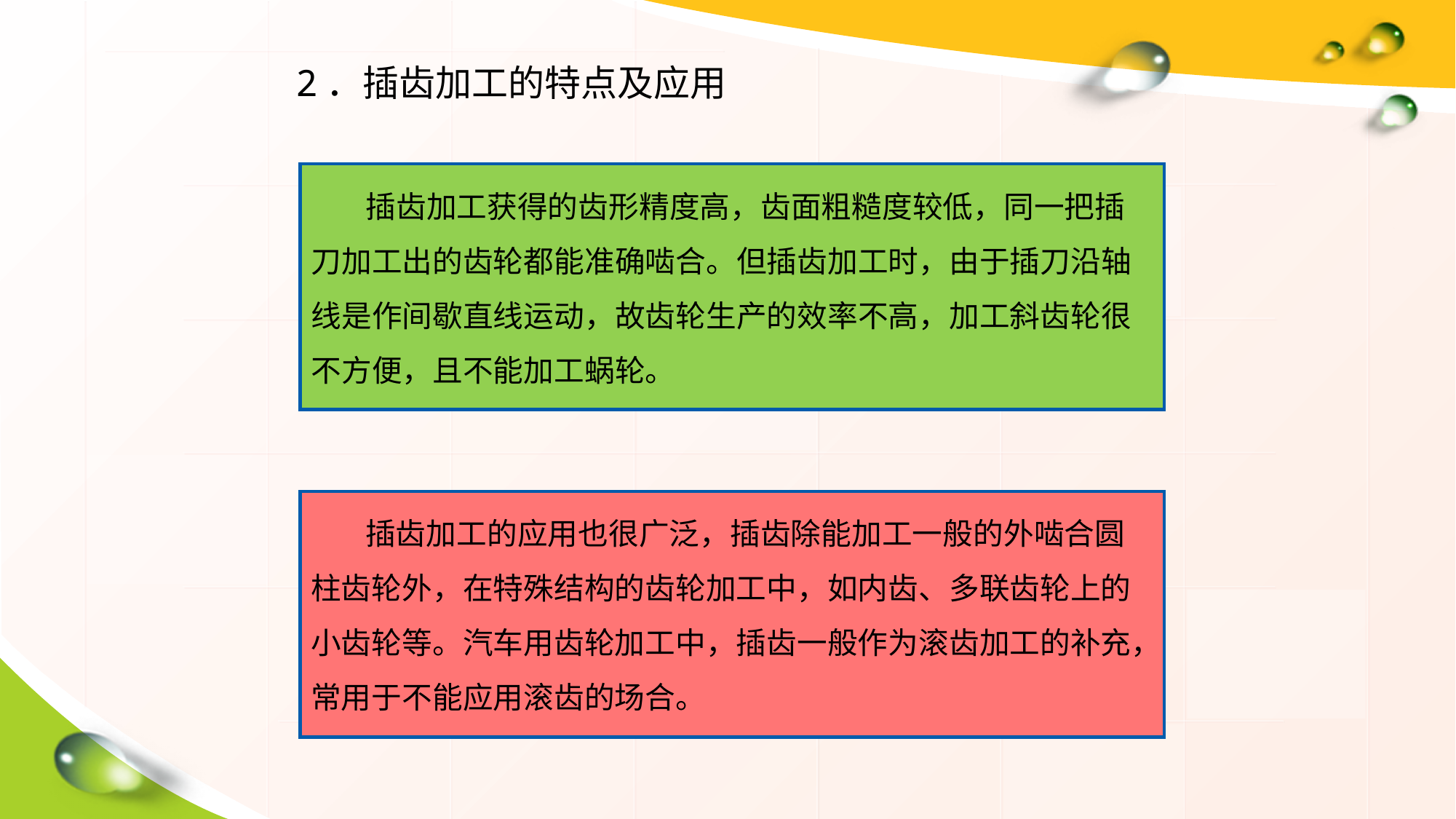

2．插齿加工的特点及应用

插齿加工获得的齿形精度高，齿面粗糙度较低，同一把插刀加工出的齿轮都能准确啮合。但插齿加工时，由于插刀沿轴线是作间歇直线运动，故齿轮生产的效率不高，加工斜齿轮很不方便，且不能加工蜗轮。

插齿加工的应用也很广泛，插齿除能加工一般的外啮合圆柱齿轮外，在特殊结构的齿轮加工中，如内齿、多联齿轮上的小齿轮等。汽车用齿轮加工中，插齿一般作为滚齿加工的补充，常用于不能应用滚齿的场合。